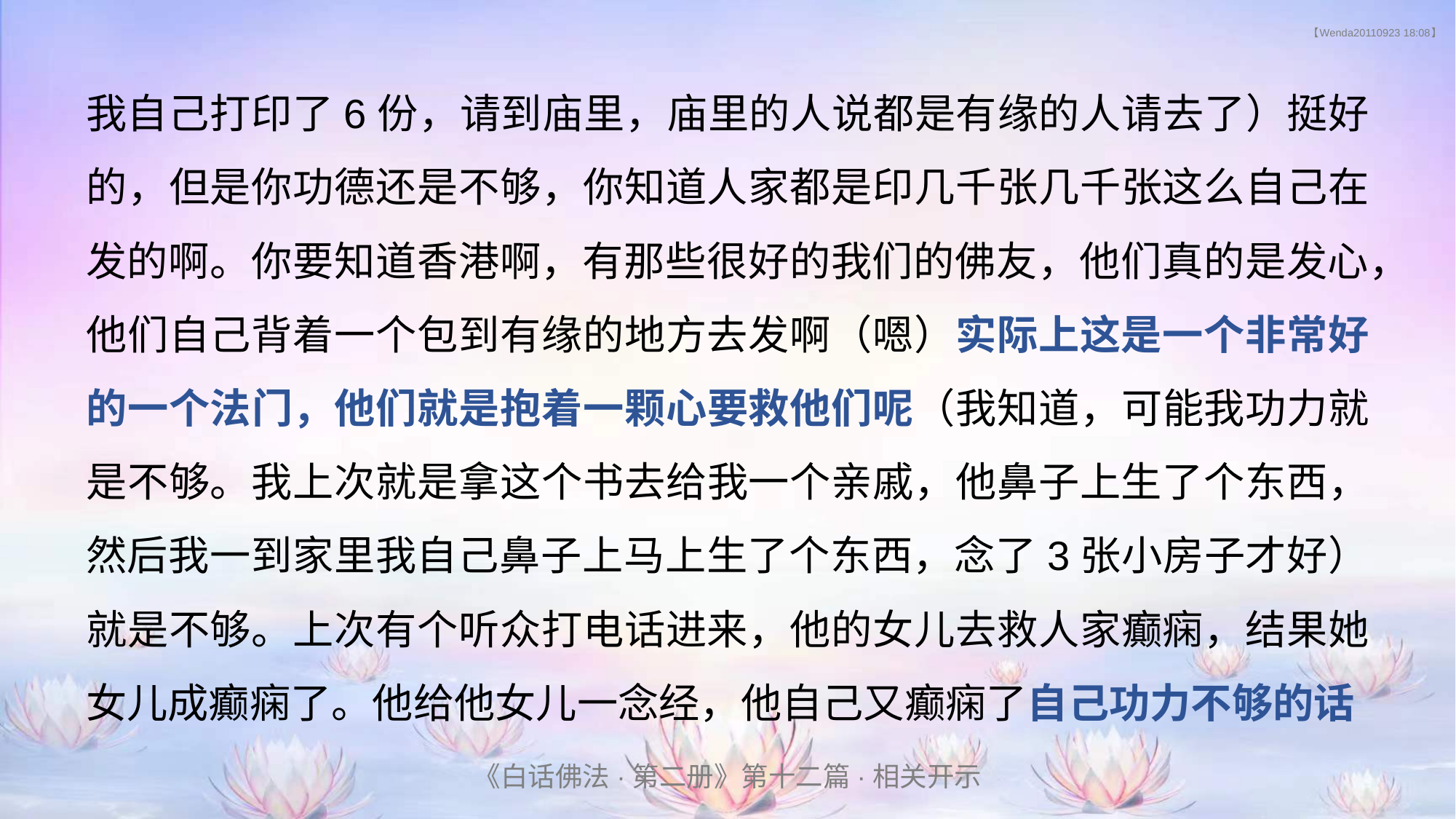

# 【Wenda20110923 18:08】
我自己打印了6份，请到庙里，庙里的人说都是有缘的人请去了）挺好的，但是你功德还是不够，你知道人家都是印几千张几千张这么自己在发的啊。你要知道香港啊，有那些很好的我们的佛友，他们真的是发心，他们自己背着一个包到有缘的地方去发啊（嗯）实际上这是一个非常好的一个法门，他们就是抱着一颗心要救他们呢（我知道，可能我功力就是不够。我上次就是拿这个书去给我一个亲戚，他鼻子上生了个东西，然后我一到家里我自己鼻子上马上生了个东西，念了3张小房子才好）就是不够。上次有个听众打电话进来，他的女儿去救人家癫痫，结果她女儿成癫痫了。他给他女儿一念经，他自己又癫痫了自己功力不够的话
《白话佛法·第二册》第十二篇·相关开示